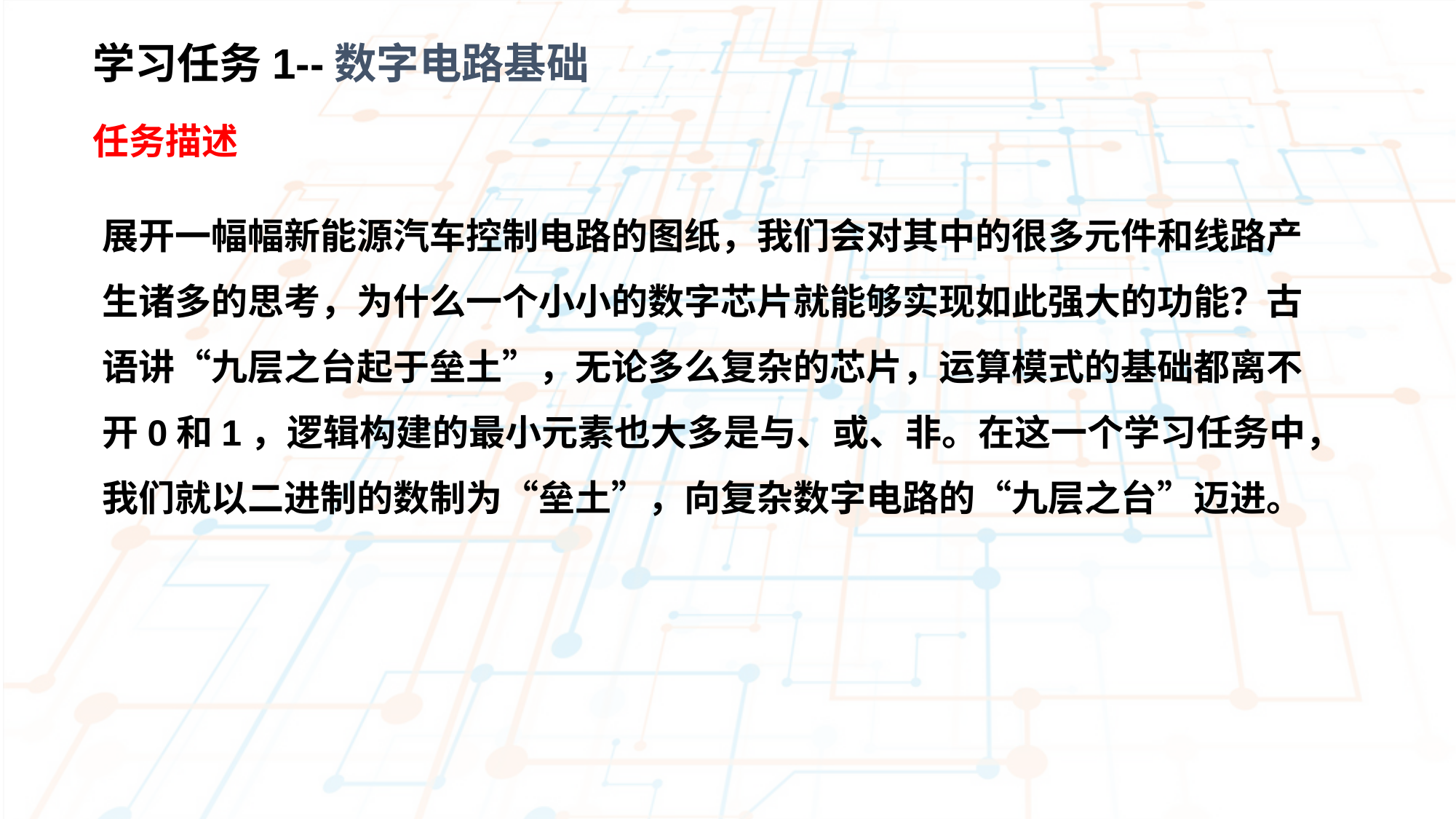

学习任务1--数字电路基础
任务描述

展开一幅幅新能源汽车控制电路的图纸，我们会对其中的很多元件和线路产生诸多的思考，为什么一个小小的数字芯片就能够实现如此强大的功能？古语讲“九层之台起于垒土”，无论多么复杂的芯片，运算模式的基础都离不开0和1，逻辑构建的最小元素也大多是与、或、非。在这一个学习任务中，我们就以二进制的数制为“垒土”，向复杂数字电路的“九层之台”迈进。